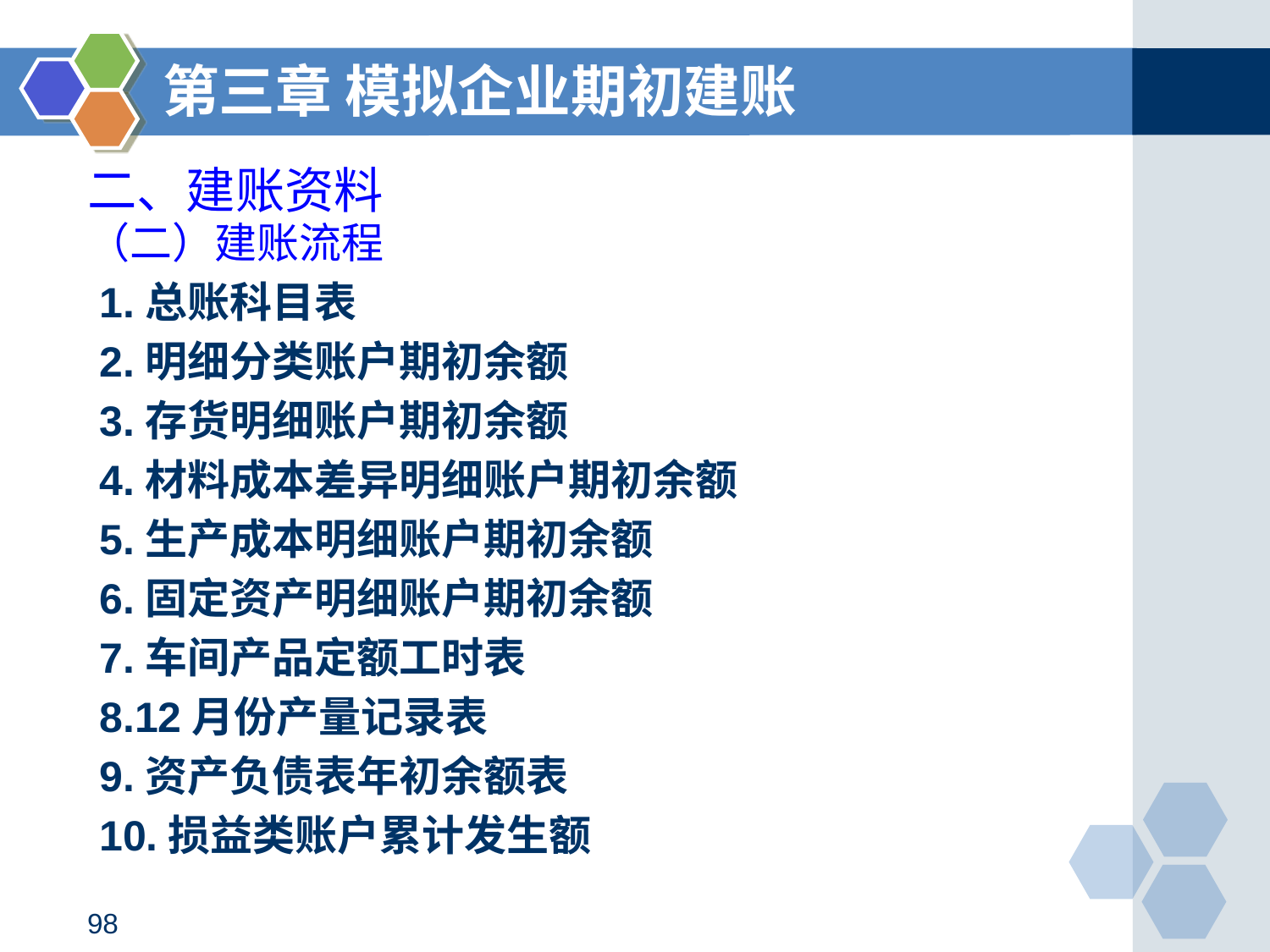

第三章 模拟企业期初建账
二、建账资料
（二）建账流程
 1.总账科目表
 2.明细分类账户期初余额
 3.存货明细账户期初余额
 4.材料成本差异明细账户期初余额
 5.生产成本明细账户期初余额
 6.固定资产明细账户期初余额
 7.车间产品定额工时表
 8.12月份产量记录表
 9.资产负债表年初余额表
 10.损益类账户累计发生额